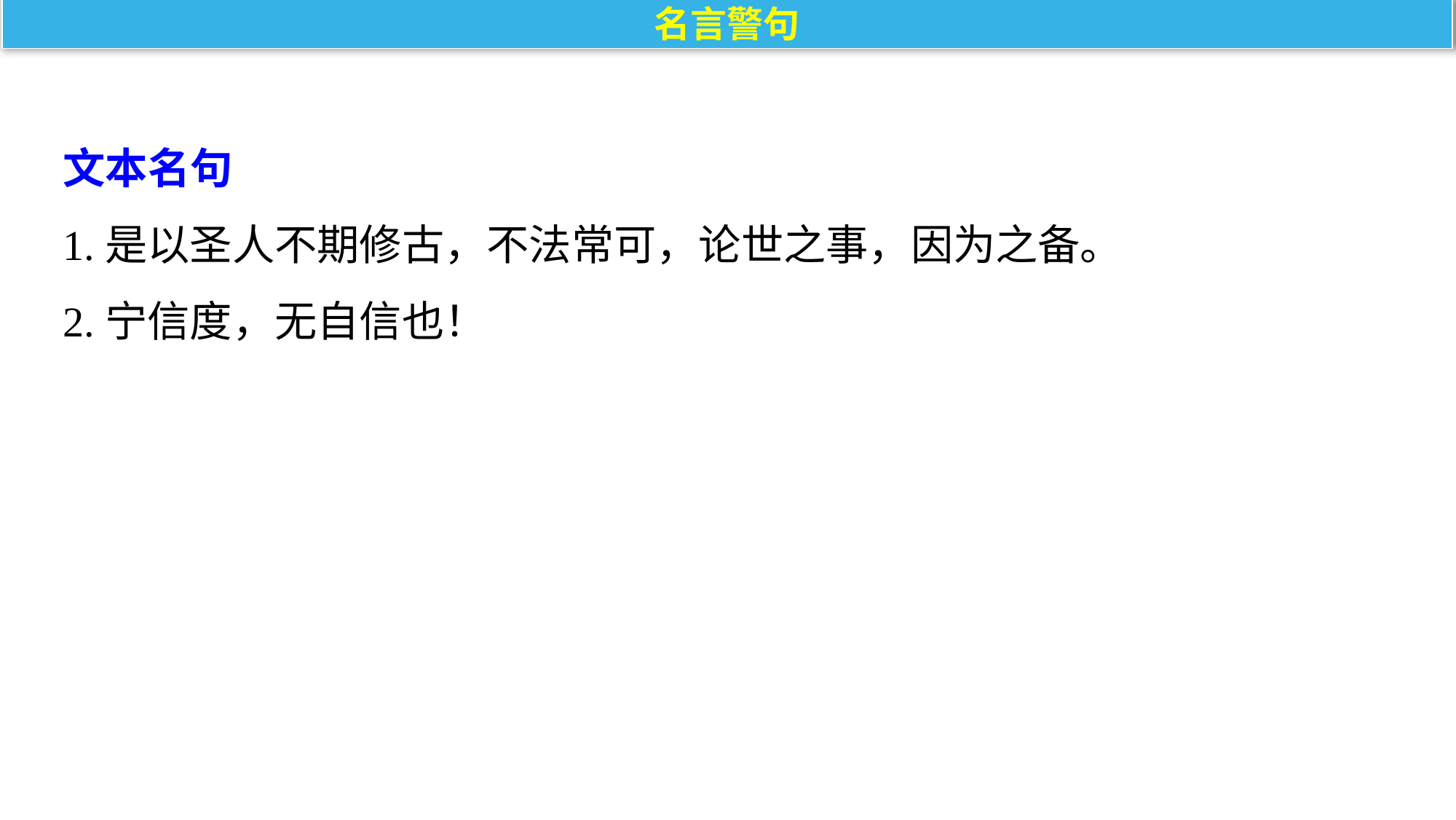

名言警句
文本名句
1.是以圣人不期修古，不法常可，论世之事，因为之备。
2.宁信度，无自信也！